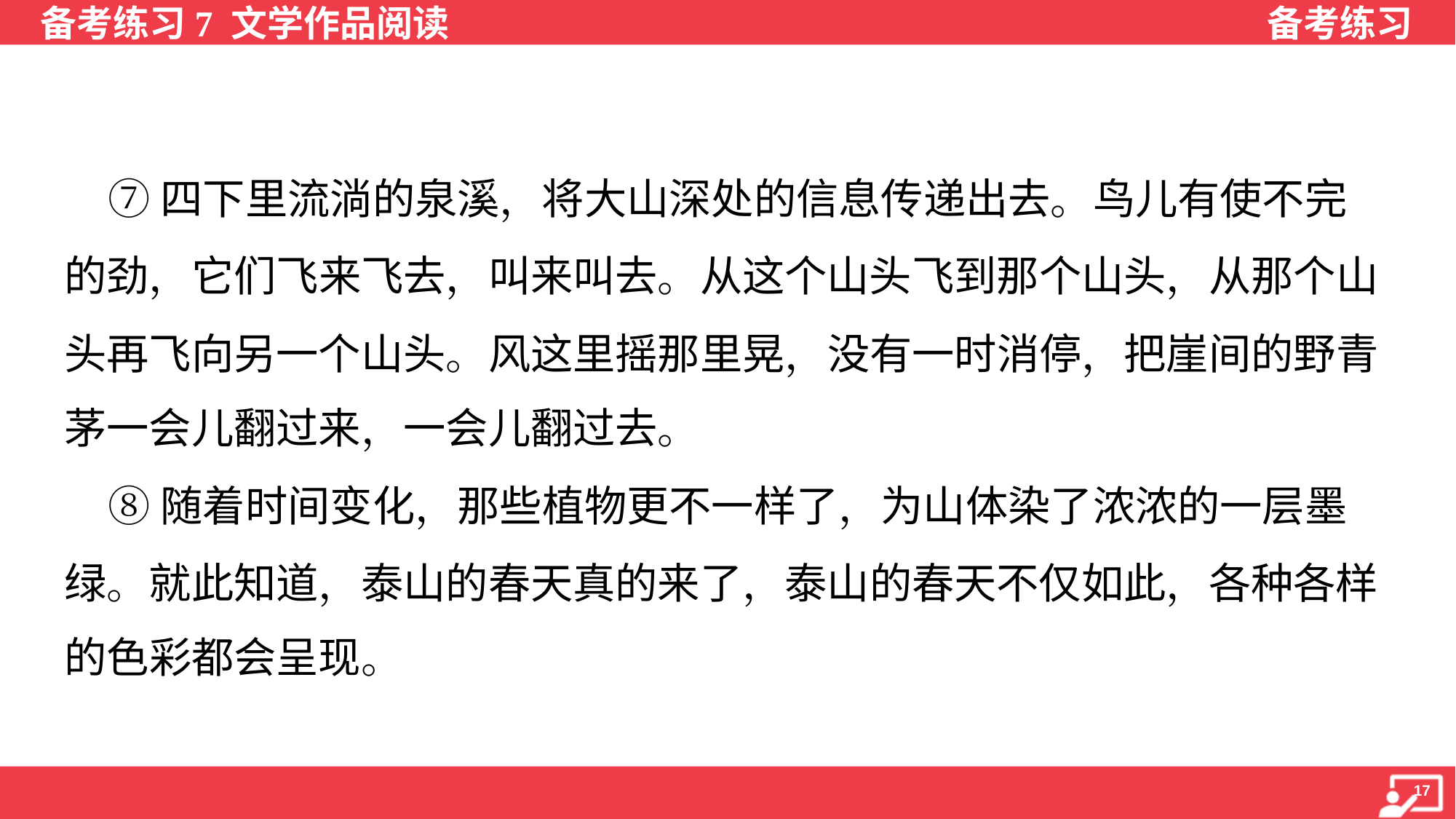

⑦四下里流淌的泉溪，将大山深处的信息传递出去。鸟儿有使不完
的劲，它们飞来飞去，叫来叫去。从这个山头飞到那个山头，从那个山
头再飞向另一个山头。风这里摇那里晃，没有一时消停，把崖间的野青
茅一会儿翻过来，一会儿翻过去。
    ⑧随着时间变化，那些植物更不一样了，为山体染了浓浓的一层墨
绿。就此知道，泰山的春天真的来了，泰山的春天不仅如此，各种各样
的色彩都会呈现。